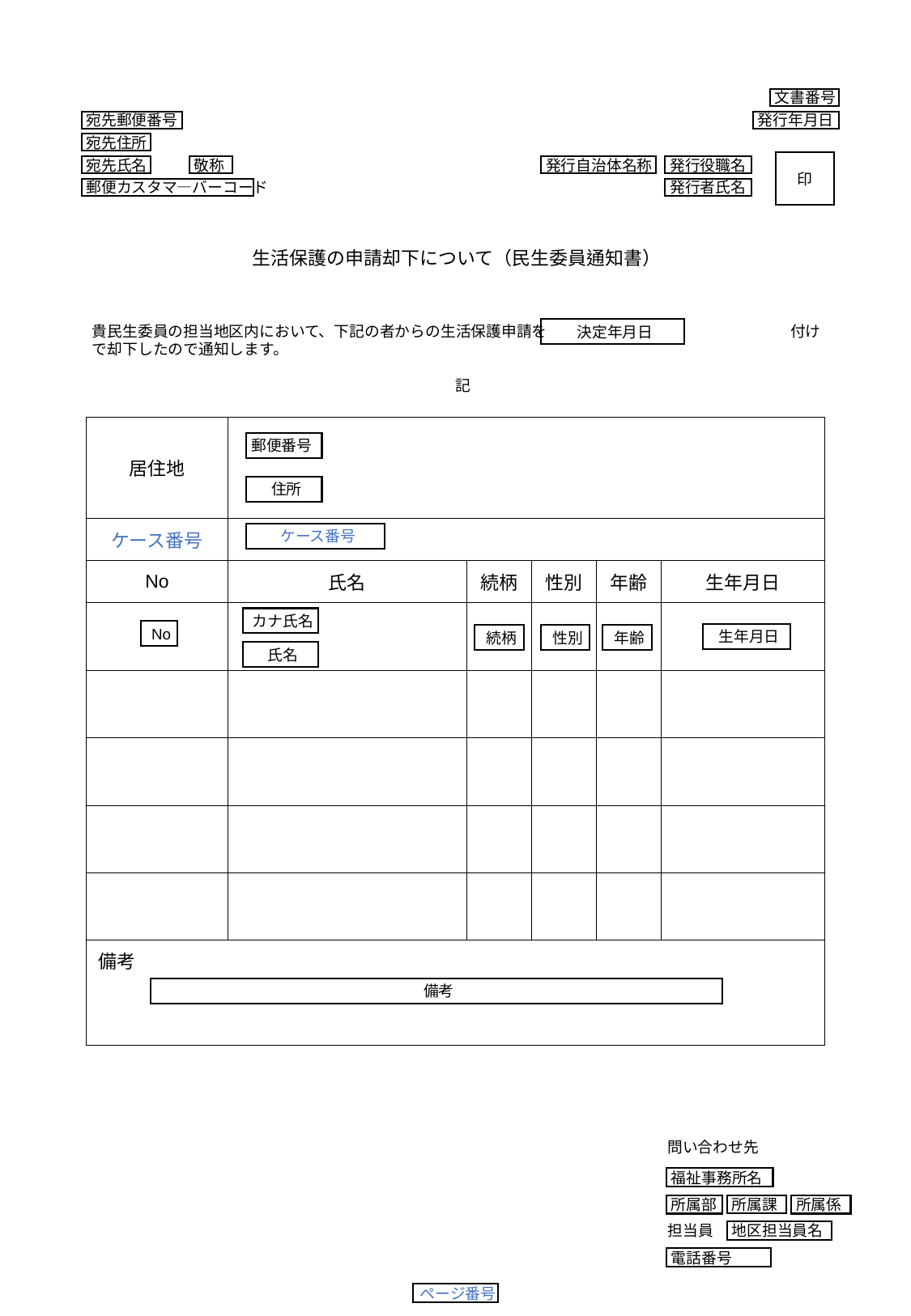

文書番号
発行年月日
宛先郵便番号
宛先住所
宛先氏名
敬称
郵便カスタマ―バーコード
印
発行自治体名称
発行役職名
発行者氏名

生活保護の申請却下について（民生委員通知書）
貴民生委員の担当地区内において、下記の者からの生活保護申請を　　　　　　　　　　　　　　　　付けで却下したので通知します。

記
決定年月日
| 居住地 |  |  |  |  |  |
| --- | --- | --- | --- | --- | --- |
| ケース番号 |  |  |  |  |  |
| No | 氏名 | 続柄 | 性別 | 年齢 | 生年月日 |
|  |  |  |  |  |  |
|  |  |  |  |  |  |
|  |  |  |  |  |  |
|  |  |  |  |  |  |
|  |  |  |  |  |  |
| 備考 |  |  |  |  |  |
郵便番号
住所
ケース番号
カナ氏名
No
生年月日
年齢
性別
続柄
氏名
備考
問い合わせ先
福祉事務所名
所属部
所属係
所属課
担当員
地区担当員名
電話番号
ページ番号